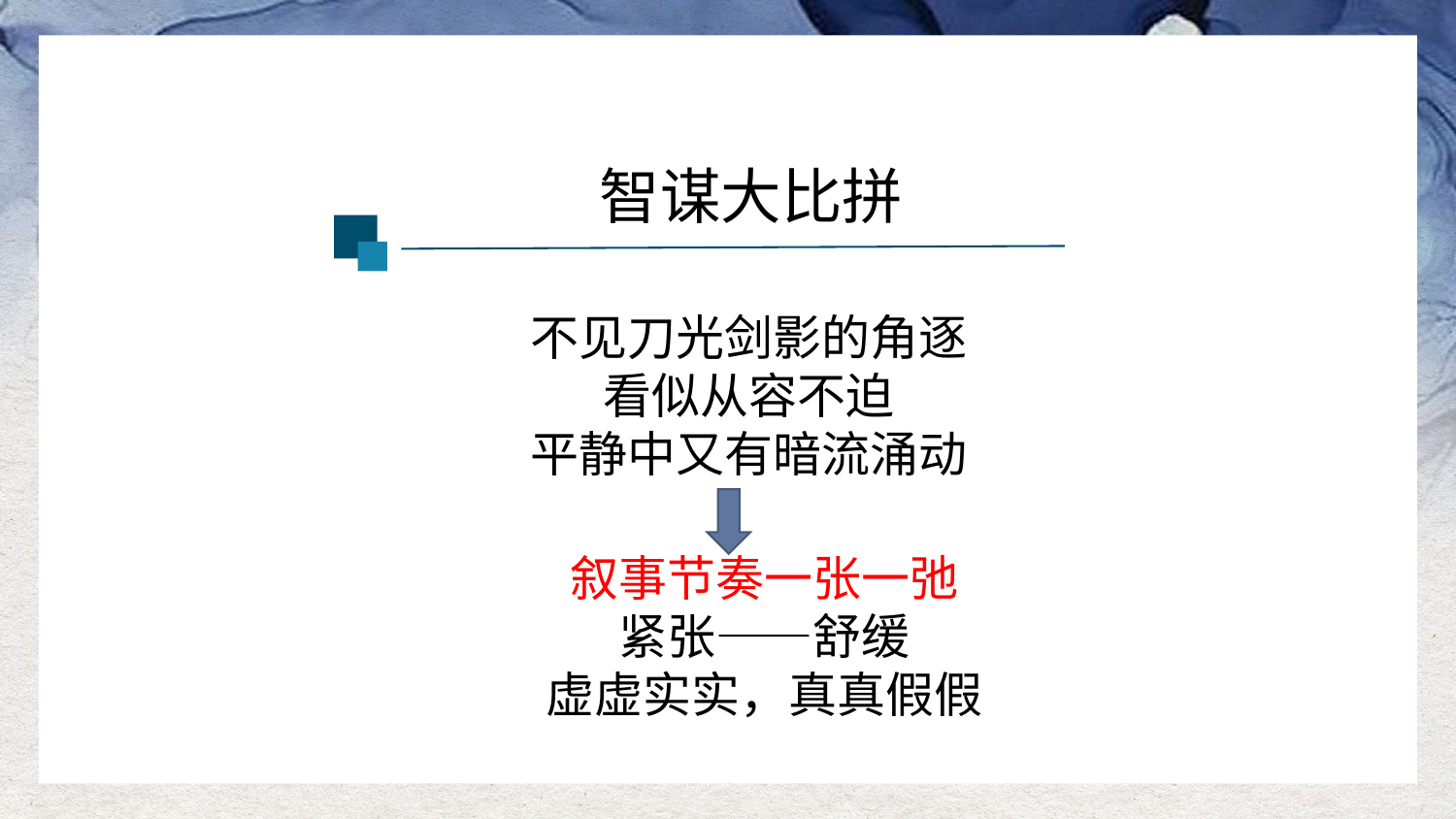

智谋大比拼

不见刀光剑影的角逐
看似从容不迫
平静中又有暗流涌动

叙事节奏一张一弛
紧张——舒缓
虚虚实实，真真假假